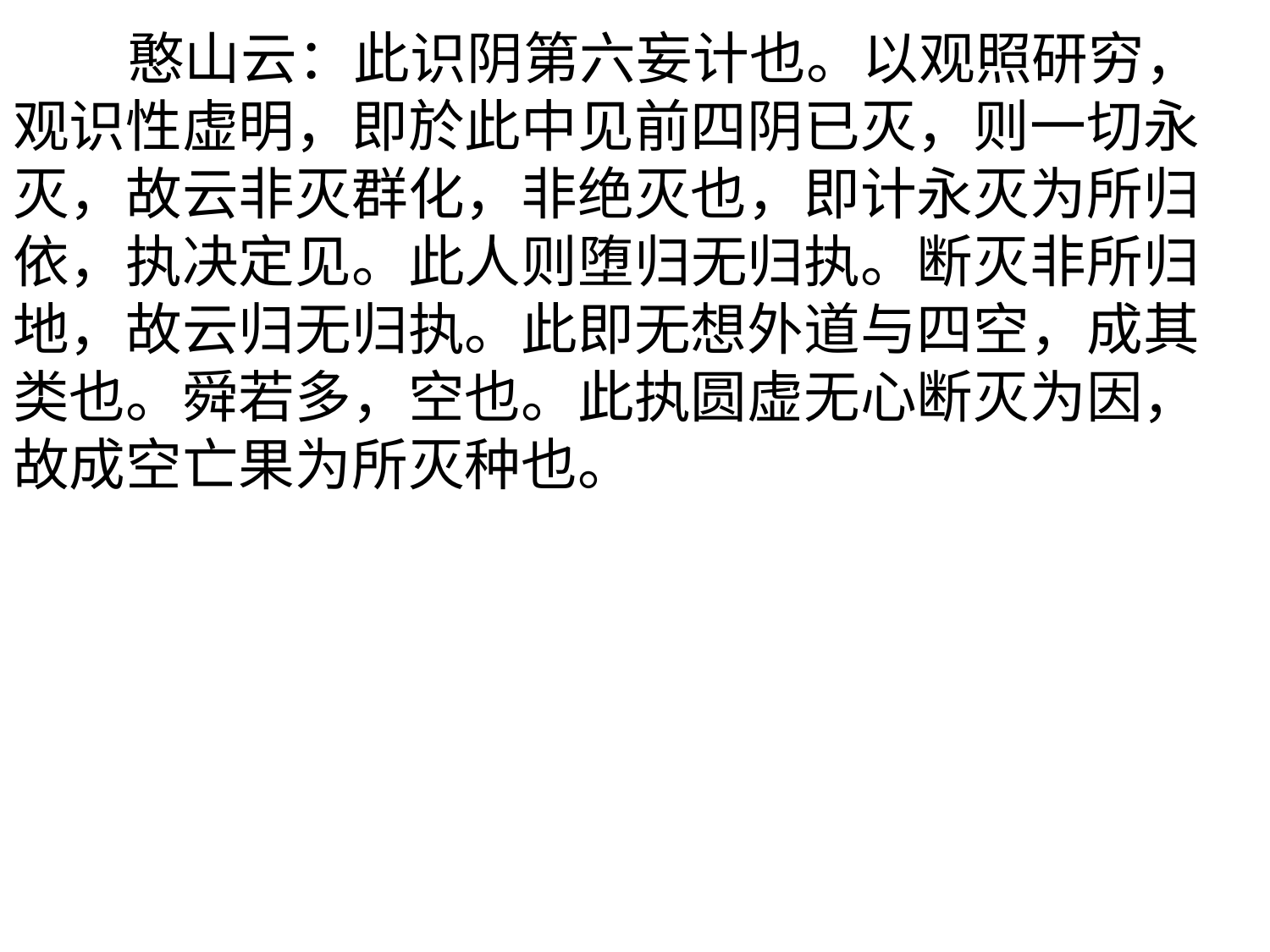

憨山云：此识阴第六妄计也。以观照研穷，观识性虚明，即於此中见前四阴已灭，则一切永灭，故云非灭群化，非绝灭也，即计永灭为所归依，执决定见。此人则堕归无归执。断灭非所归地，故云归无归执。此即无想外道与四空，成其类也。舜若多，空也。此执圆虚无心断灭为因，故成空亡果为所灭种也。